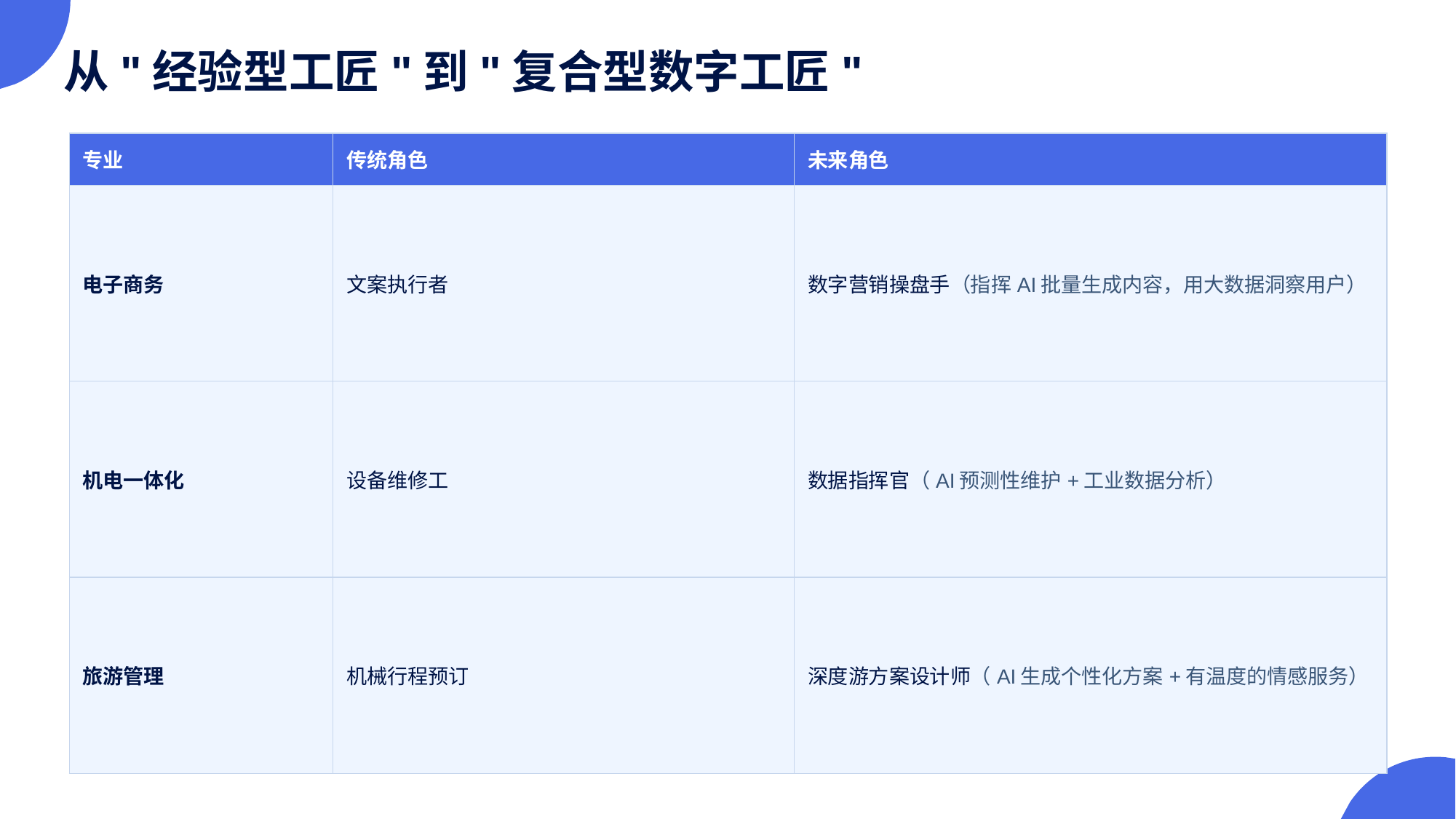

从"经验型工匠"到"复合型数字工匠"
| 专业 | 传统角色 | 未来角色 |
| --- | --- | --- |
| 电子商务 | 文案执行者 | 数字营销操盘手（指挥AI批量生成内容，用大数据洞察用户） |
| 机电一体化 | 设备维修工 | 数据指挥官（AI预测性维护+工业数据分析） |
| 旅游管理 | 机械行程预订 | 深度游方案设计师（AI生成个性化方案+有温度的情感服务） |